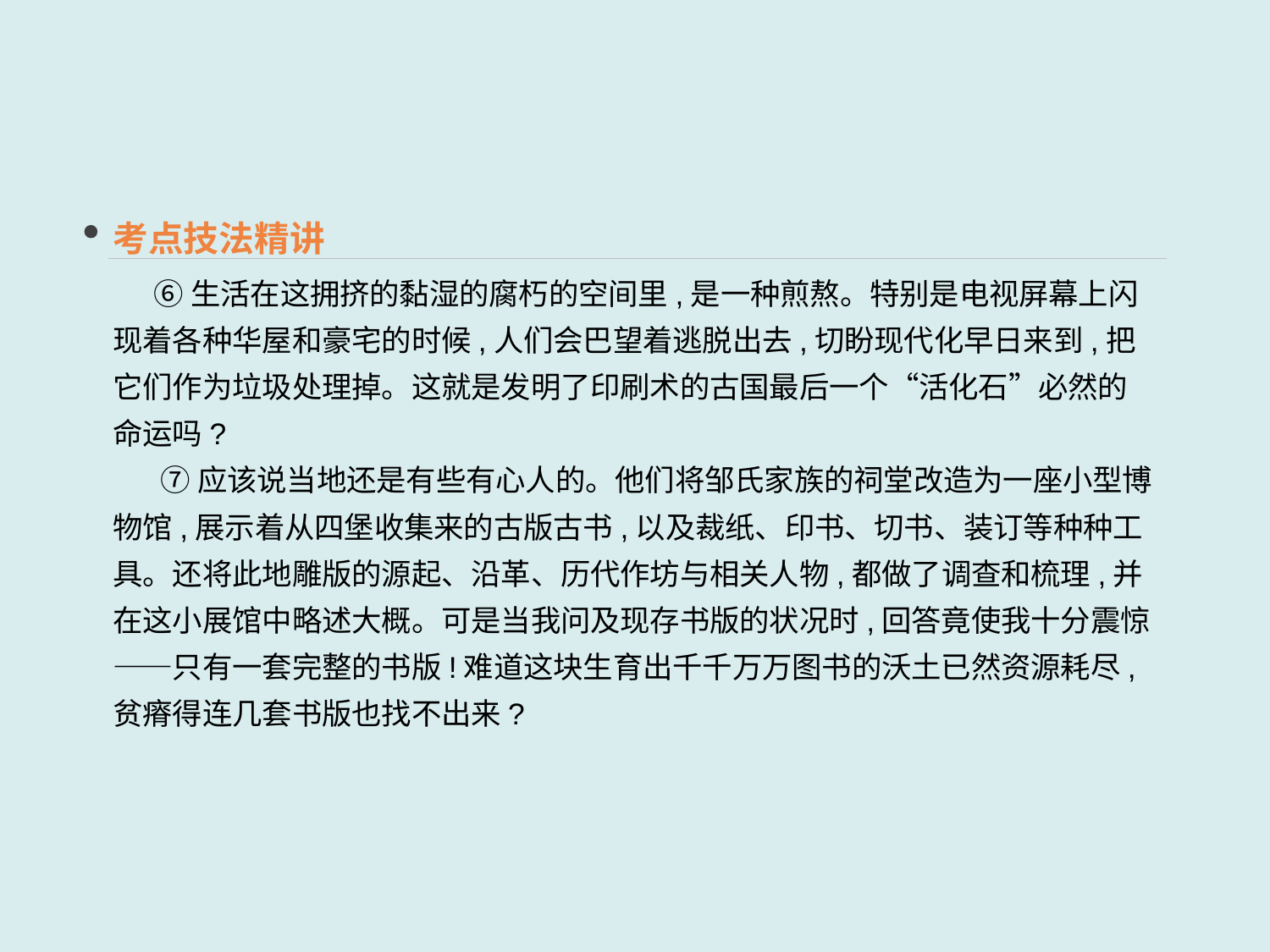

考点技法精讲

      ⑥生活在这拥挤的黏湿的腐朽的空间里,是一种煎熬。特别是电视屏幕上闪现着各种华屋和豪宅的时候,人们会巴望着逃脱出去,切盼现代化早日来到,把它们作为垃圾处理掉。这就是发明了印刷术的古国最后一个“活化石”必然的命运吗?
       ⑦应该说当地还是有些有心人的。他们将邹氏家族的祠堂改造为一座小型博物馆,展示着从四堡收集来的古版古书,以及裁纸、印书、切书、装订等种种工具。还将此地雕版的源起、沿革、历代作坊与相关人物,都做了调查和梳理,并在这小展馆中略述大概。可是当我问及现存书版的状况时,回答竟使我十分震惊——只有一套完整的书版!难道这块生育出千千万万图书的沃土已然资源耗尽,贫瘠得连几套书版也找不出来?